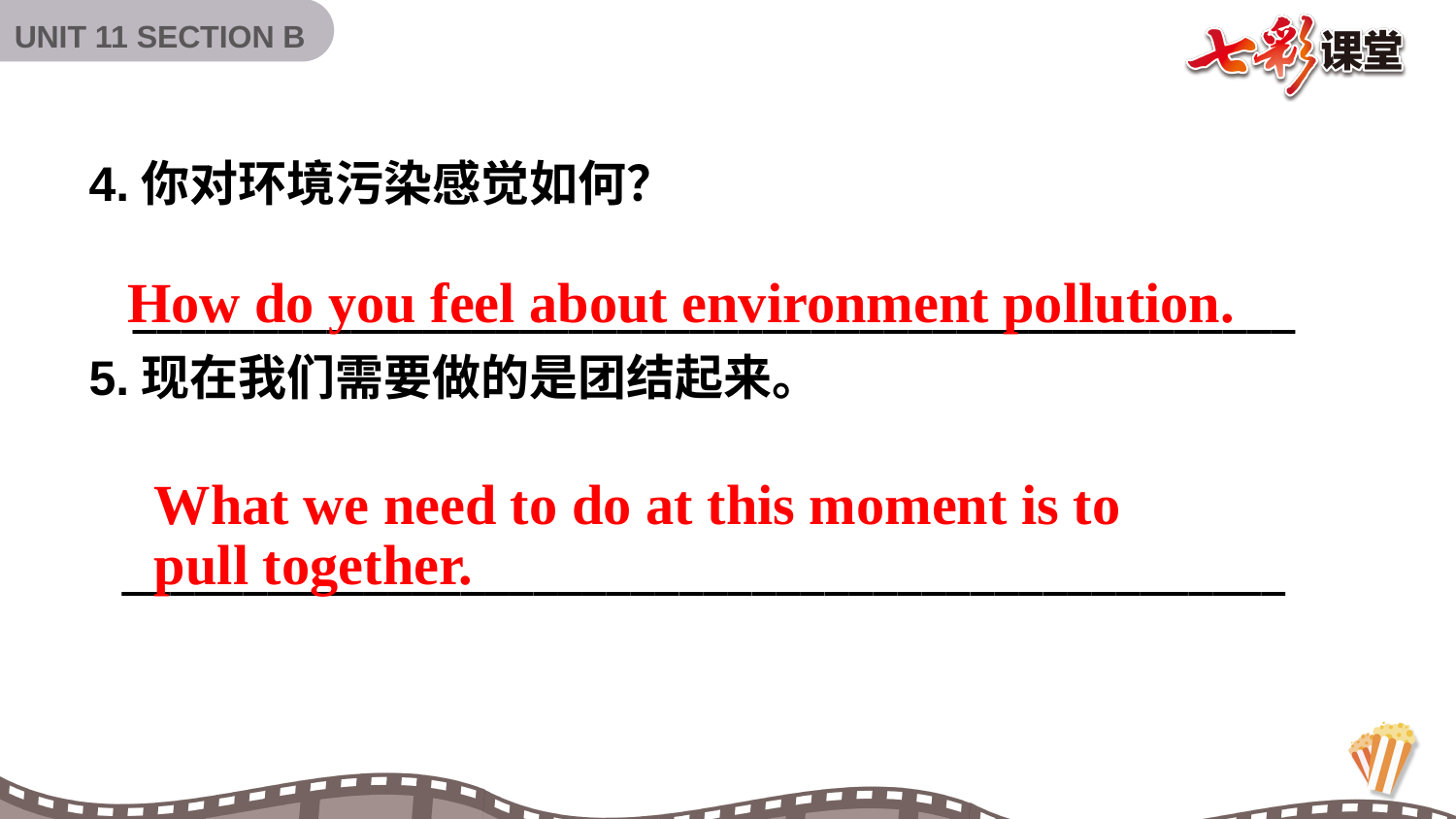

4.你对环境污染感觉如何？
    ________________________________________________
5.现在我们需要做的是团结起来。

   ________________________________________________
How do you feel about environment pollution.
What we need to do at this moment is to pull together.